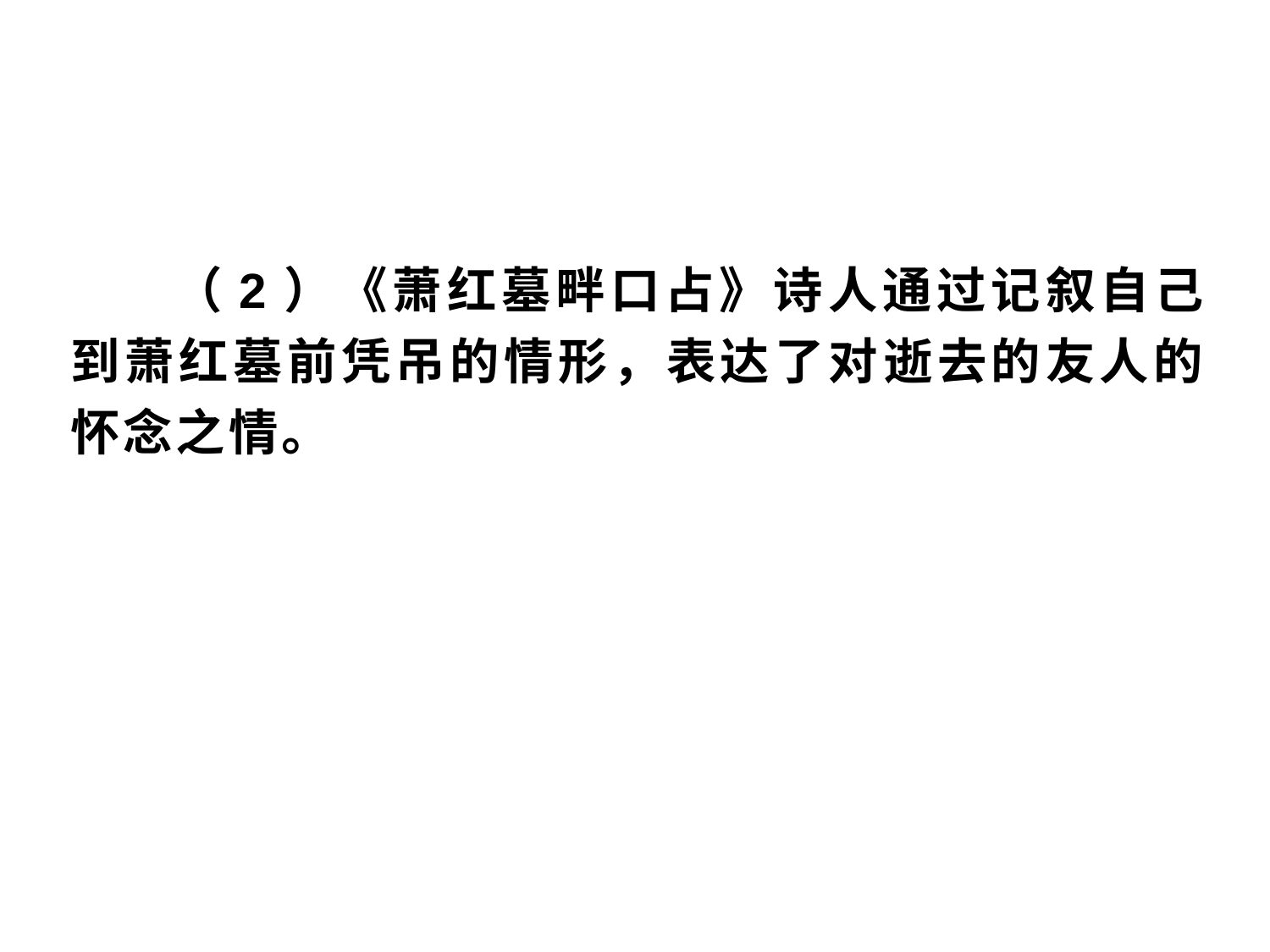

（2）《萧红墓畔口占》诗人通过记叙自己到萧红墓前凭吊的情形，表达了对逝去的友人的怀念之情。